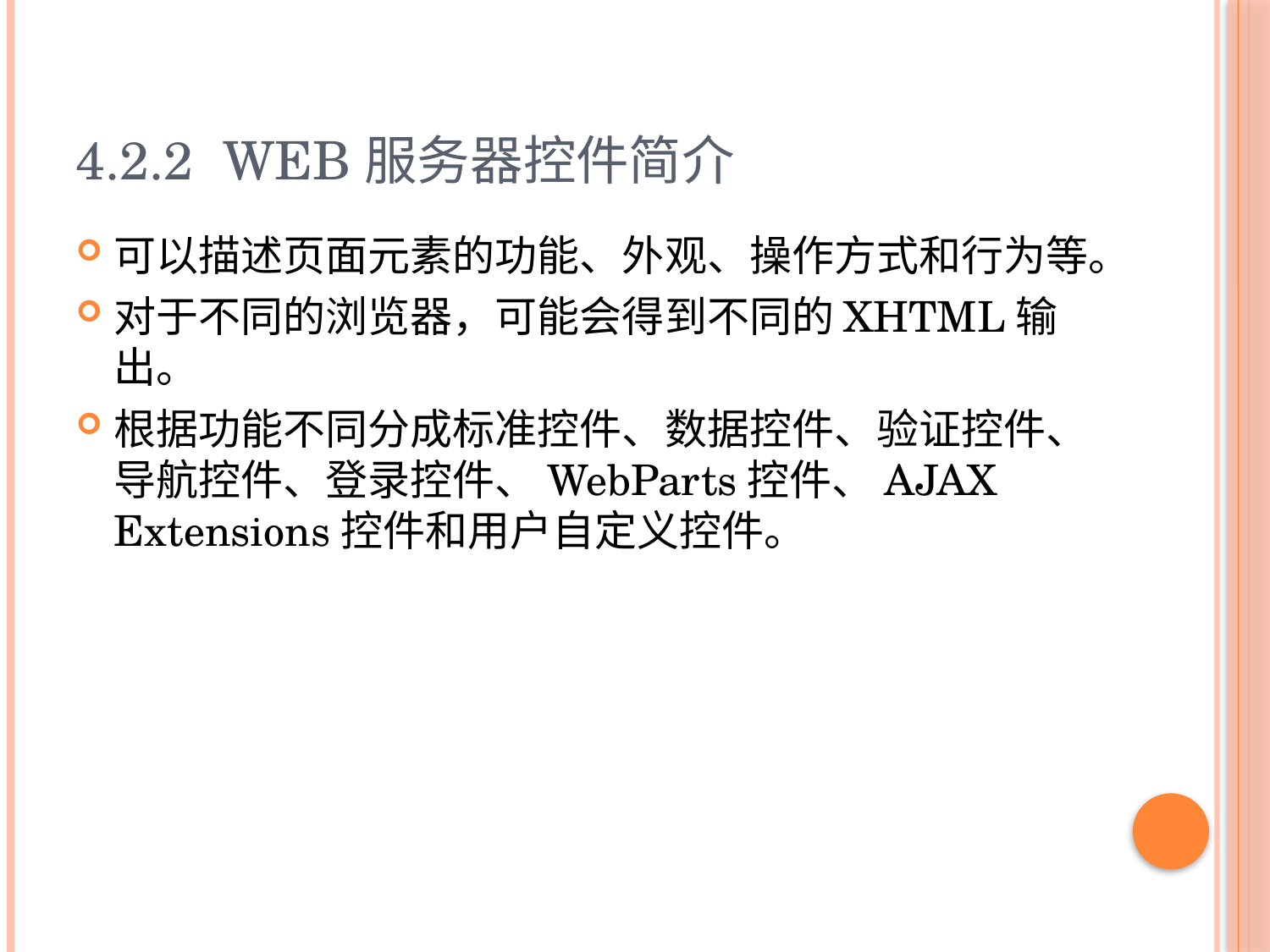

# 4.2.2  Web服务器控件简介
可以描述页面元素的功能、外观、操作方式和行为等。
对于不同的浏览器，可能会得到不同的XHTML输出。
根据功能不同分成标准控件、数据控件、验证控件、导航控件、登录控件、WebParts控件、AJAX Extensions控件和用户自定义控件。

11